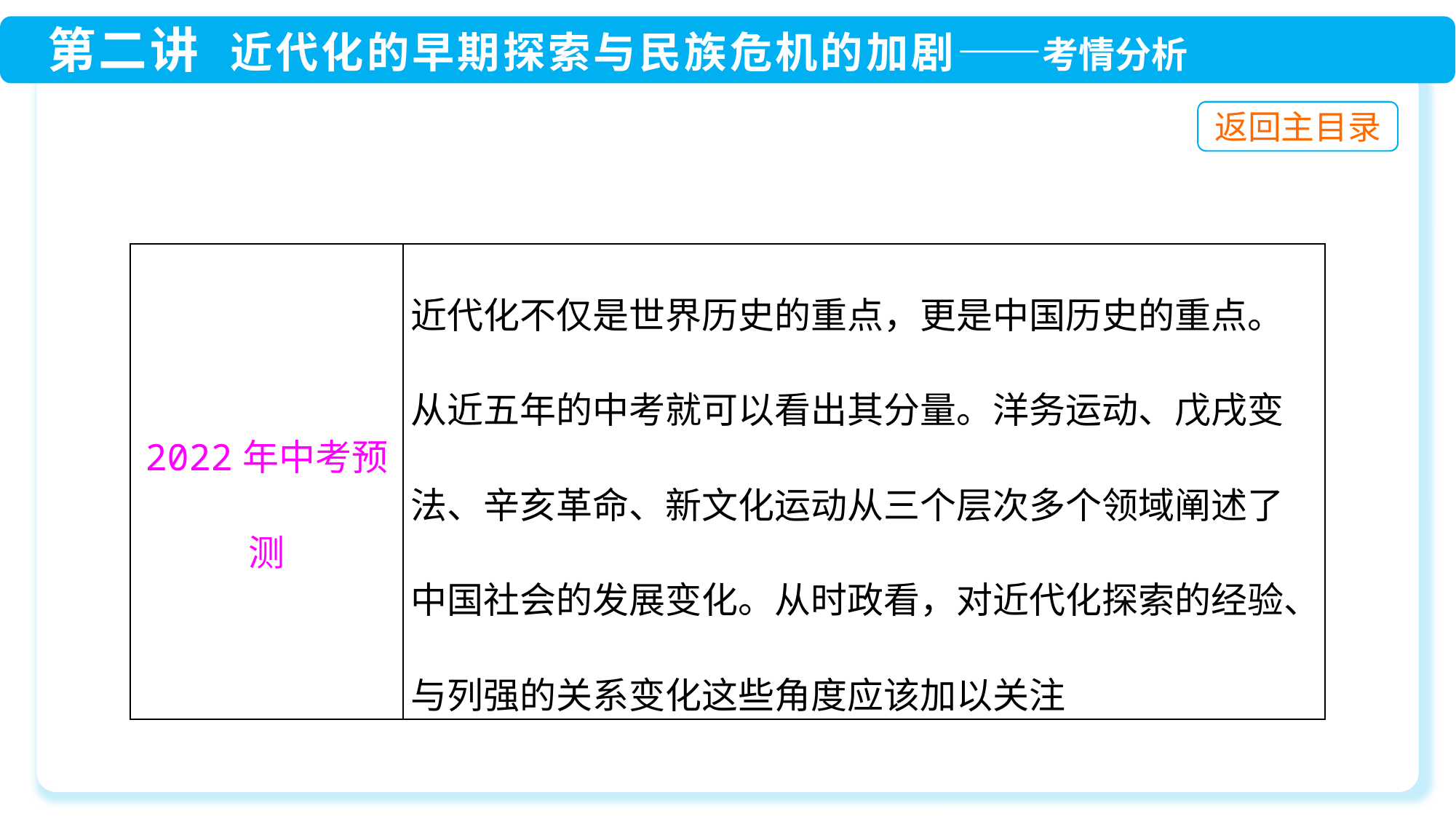

| 2022年中考预测 | 近代化不仅是世界历史的重点，更是中国历史的重点。从近五年的中考就可以看出其分量。洋务运动、戊戌变法、辛亥革命、新文化运动从三个层次多个领域阐述了中国社会的发展变化。从时政看，对近代化探索的经验、与列强的关系变化这些角度应该加以关注 |
| --- | --- |